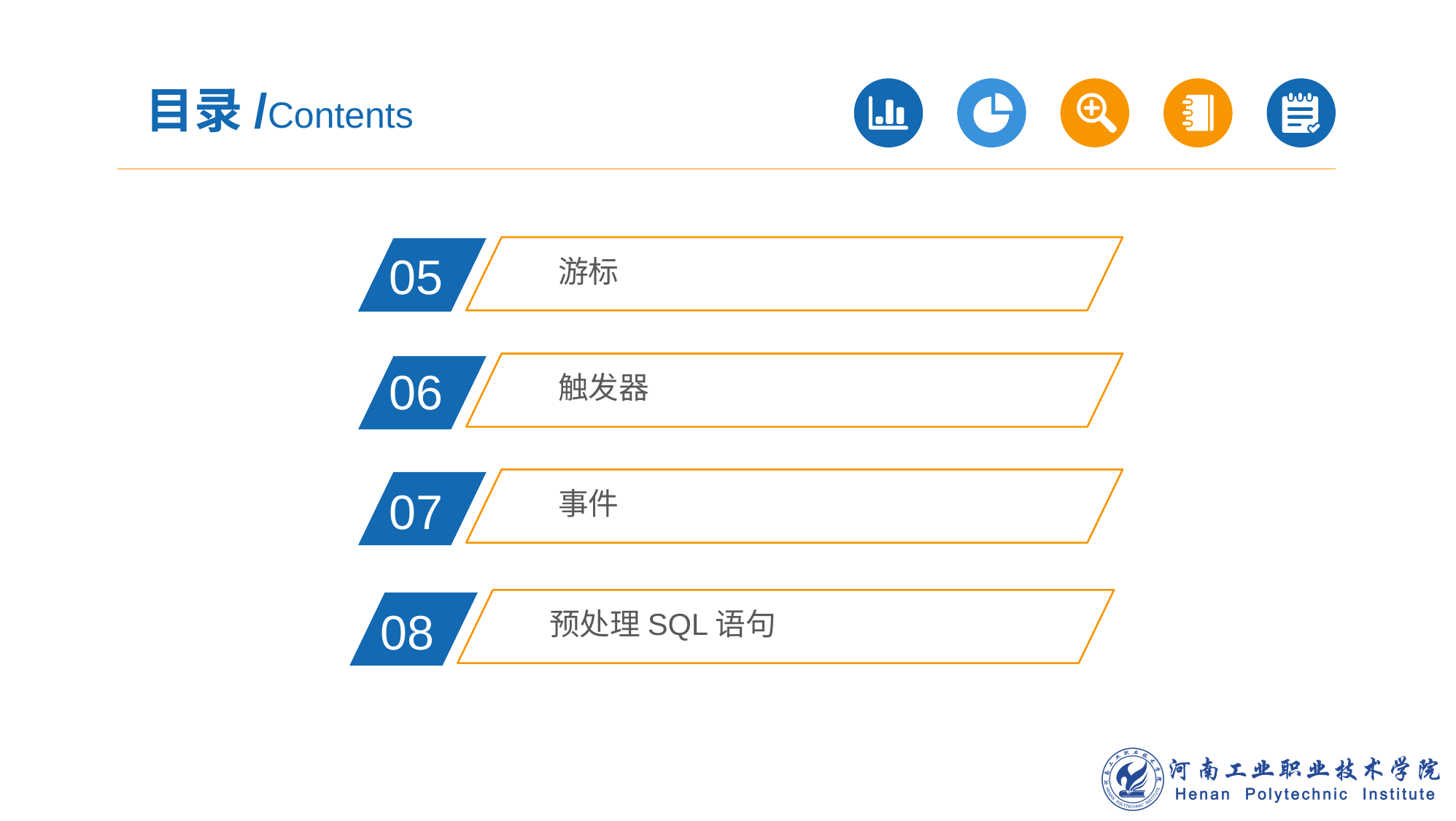

目录/Contents

游标

05

触发器
06

事件

07

预处理SQL语句

08